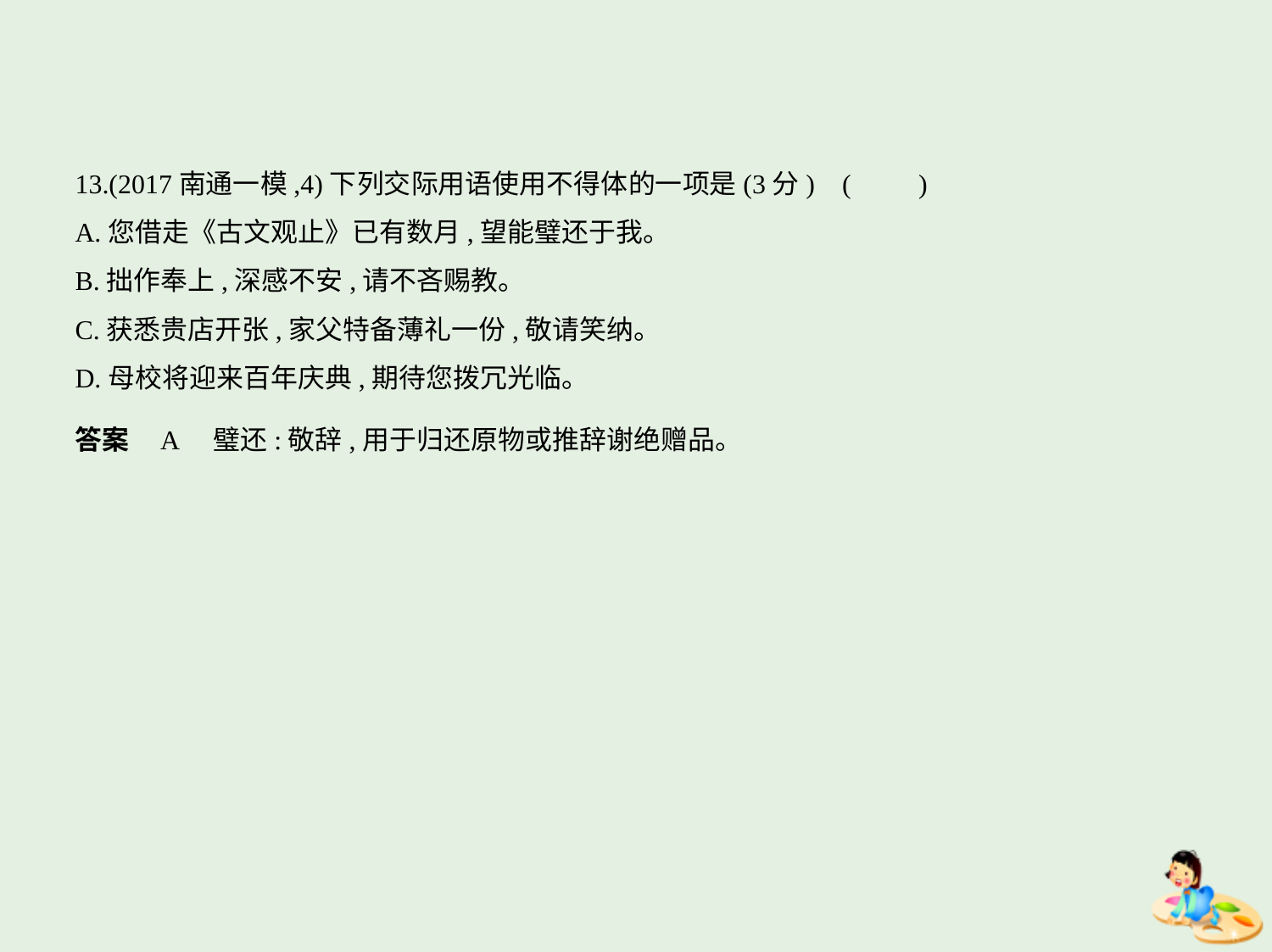

13.(2017南通一模,4)下列交际用语使用不得体的一项是(3分) (　　)
A.您借走《古文观止》已有数月,望能璧还于我。
B.拙作奉上,深感不安,请不吝赐教。
C.获悉贵店开张,家父特备薄礼一份,敬请笑纳。
D.母校将迎来百年庆典,期待您拨冗光临。
答案    A　璧还:敬辞,用于归还原物或推辞谢绝赠品。